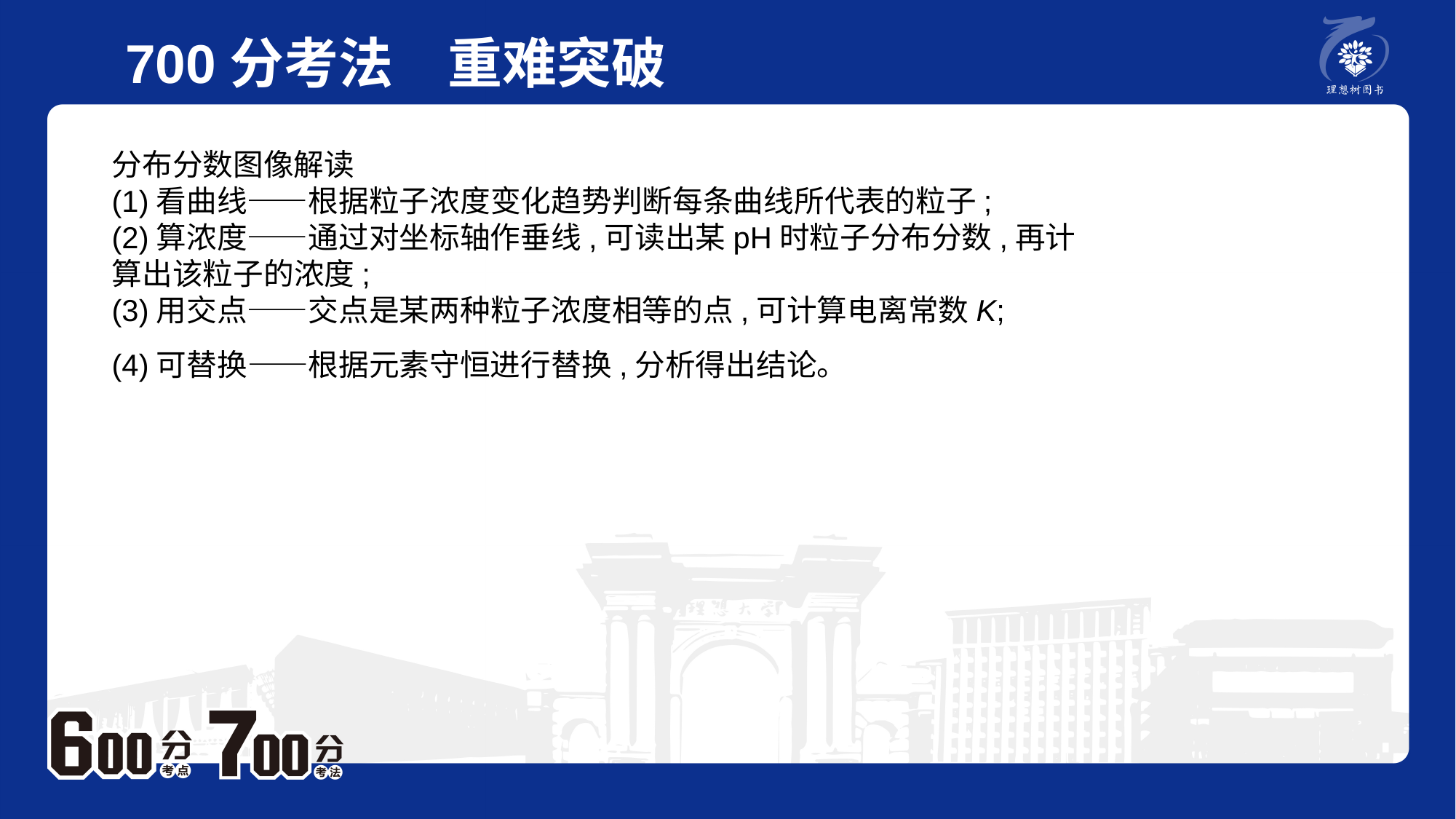

700分考法　重难突破
分布分数图像解读(1)看曲线——根据粒子浓度变化趋势判断每条曲线所代表的粒子;(2)算浓度——通过对坐标轴作垂线,可读出某pH时粒子分布分数,再计算出该粒子的浓度;(3)用交点——交点是某两种粒子浓度相等的点,可计算电离常数K;(4)可替换——根据元素守恒进行替换,分析得出结论。